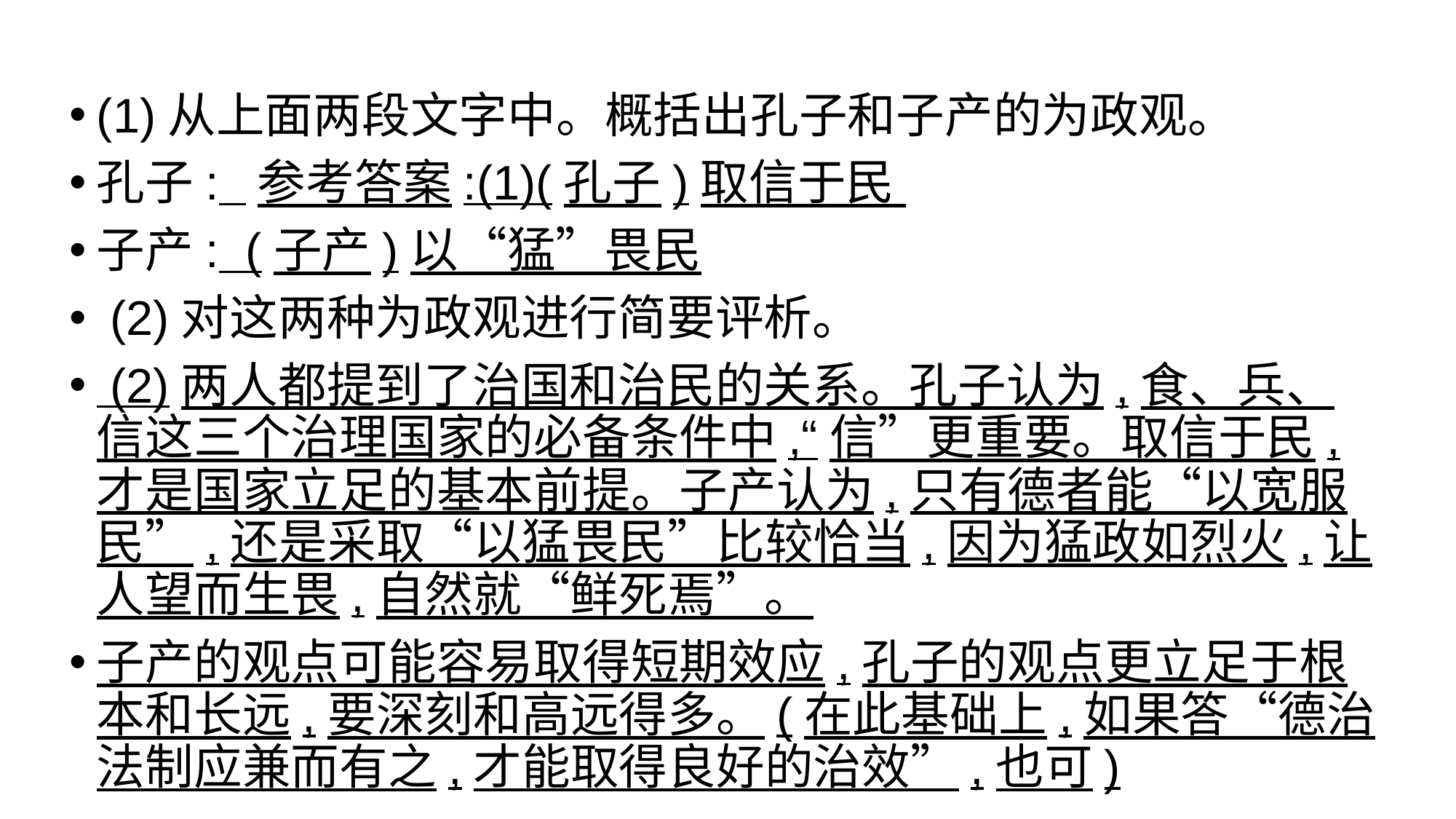

(1)从上面两段文字中。概括出孔子和子产的为政观。
孔子:  参考答案:(1)(孔子)取信于民
子产:  (子产)以“猛”畏民
 (2)对这两种为政观进行简要评析。
 (2)两人都提到了治国和治民的关系。孔子认为,食、兵、信这三个治理国家的必备条件中,“信”更重要。取信于民,才是国家立足的基本前提。子产认为,只有德者能“以宽服民”,还是采取“以猛畏民”比较恰当,因为猛政如烈火,让人望而生畏,自然就“鲜死焉”。
子产的观点可能容易取得短期效应,孔子的观点更立足于根本和长远,要深刻和高远得多。(在此基础上,如果答“德治法制应兼而有之,才能取得良好的治效”,也可)

#